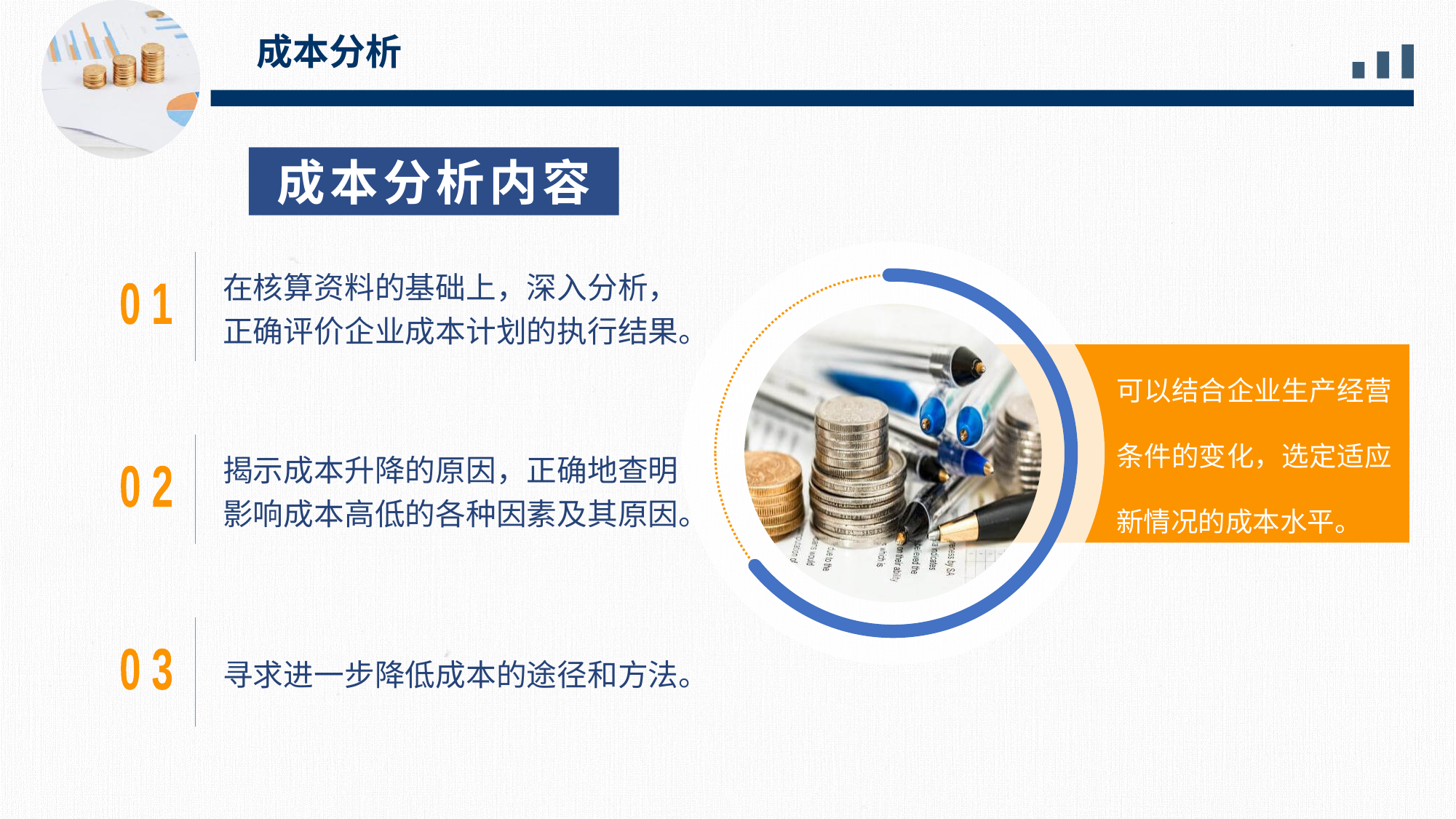

成本分析

成本分析内容
在核算资料的基础上，深入分析，正确评价企业成本计划的执行结果。

0 1

可以结合企业生产经营条件的变化，选定适应新情况的成本水平。

揭示成本升降的原因，正确地查明影响成本高低的各种因素及其原因。
0 2
寻求进一步降低成本的途径和方法。
0 3